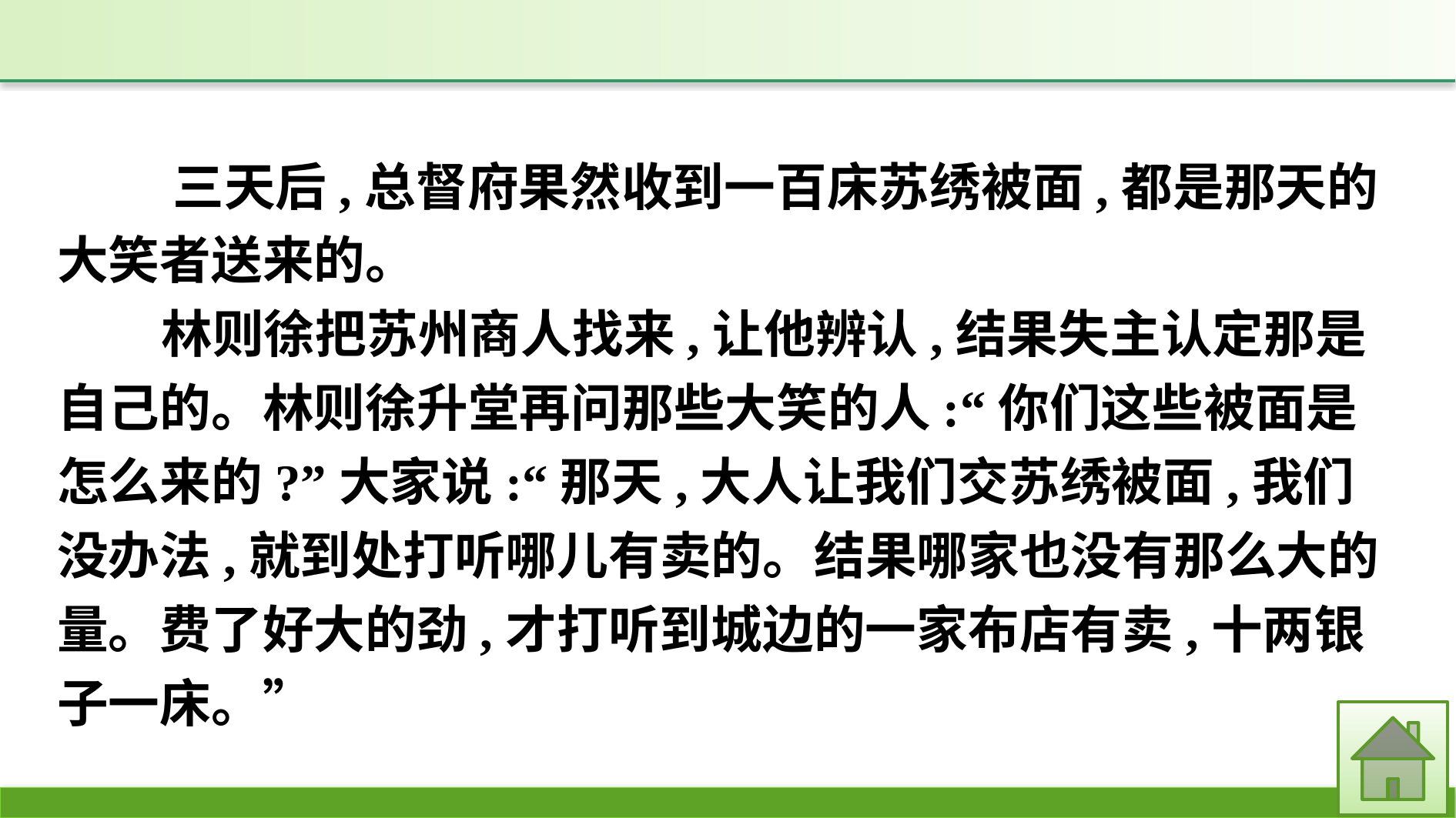

三天后,总督府果然收到一百床苏绣被面,都是那天的大笑者送来的。
    林则徐把苏州商人找来,让他辨认,结果失主认定那是自己的。林则徐升堂再问那些大笑的人:“你们这些被面是怎么来的?”大家说:“那天,大人让我们交苏绣被面,我们没办法,就到处打听哪儿有卖的。结果哪家也没有那么大的量。费了好大的劲,才打听到城边的一家布店有卖,十两银子一床。”